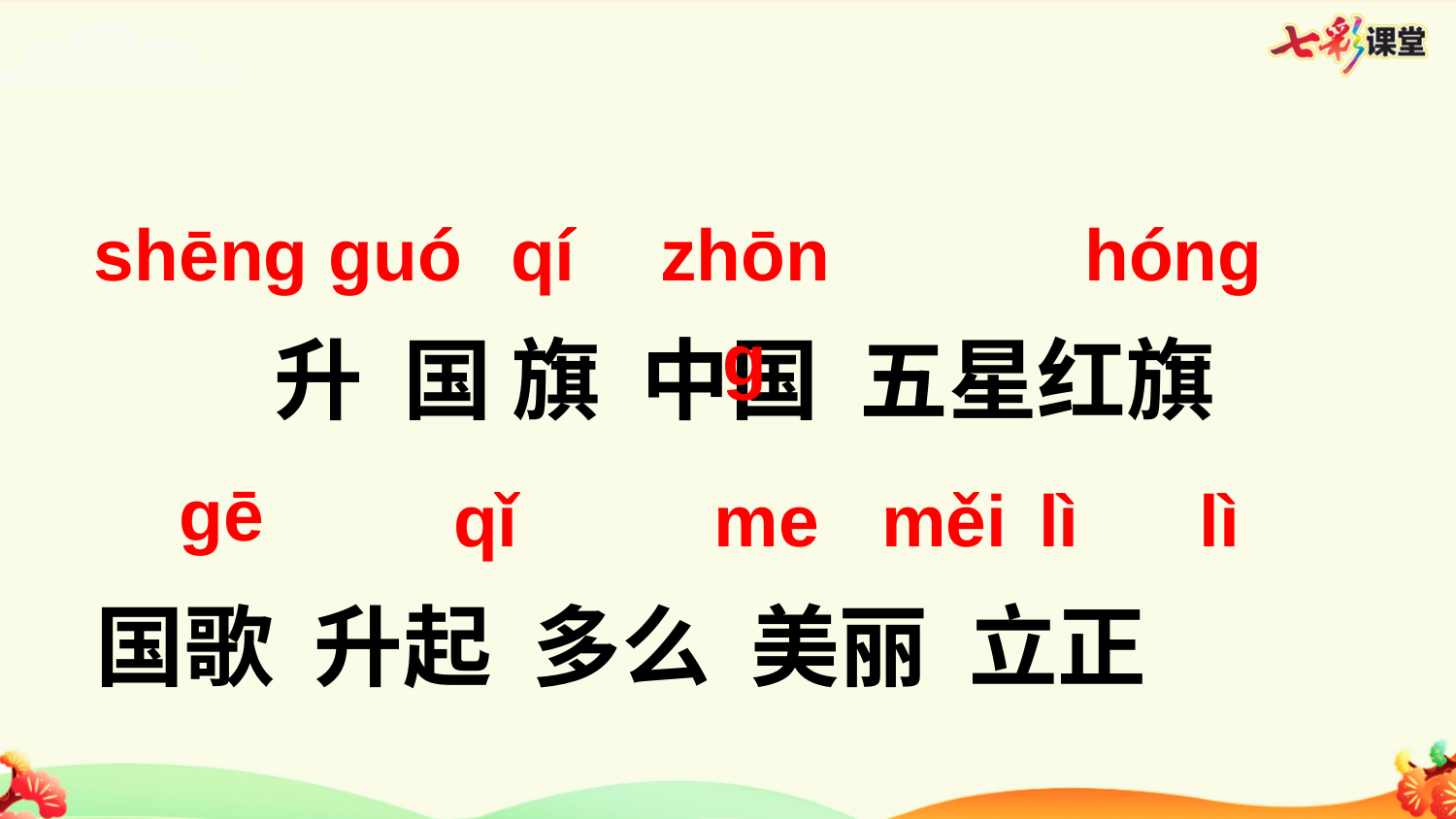

升  国 旗  中国  五星红旗
 国歌  升起  多么  美丽  立正
shēng
guó
qí
zhōng
hóng
gē
qǐ
me
měi
lì
lì